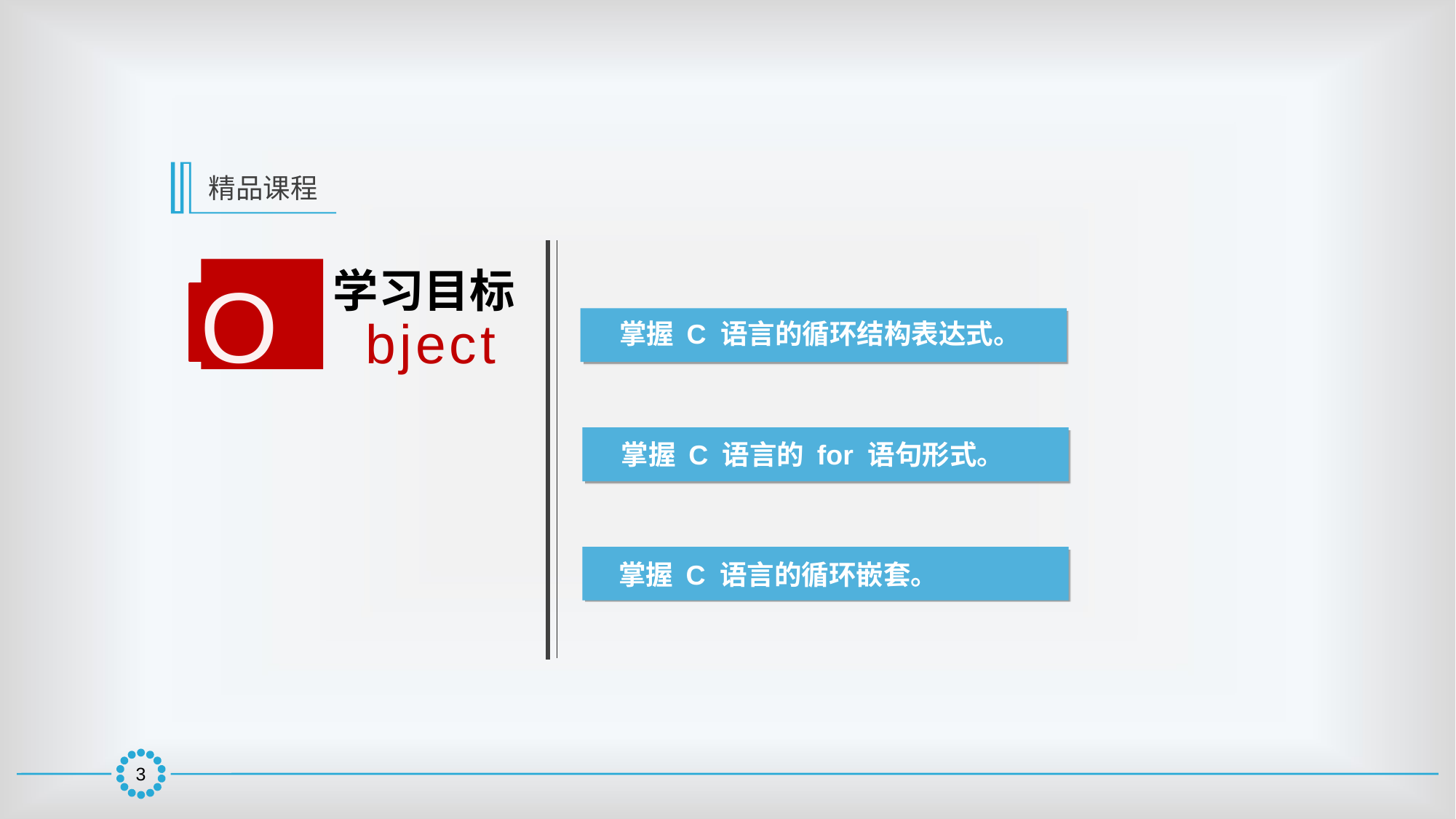

精品课程
学习目标

O

bject

掌握 C 语言的循环结构表达式。

掌握 C 语言的 for 语句形式。

掌握 C 语言的循环嵌套。

3